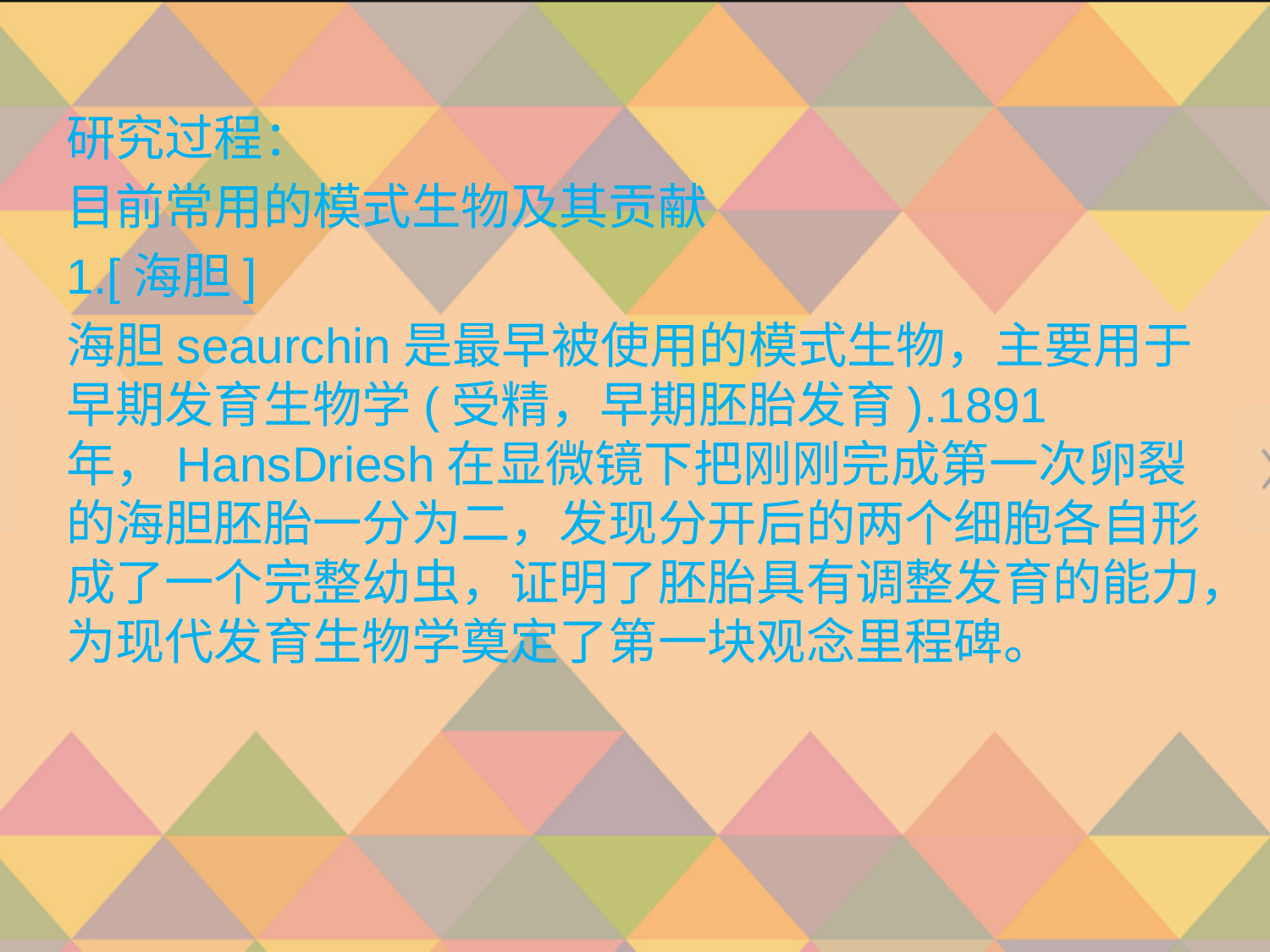

研究过程：
目前常用的模式生物及其贡献
1.[海胆]
海胆seaurchin是最早被使用的模式生物，主要用于早期发育生物学(受精，早期胚胎发育).1891年，HansDriesh在显微镜下把刚刚完成第一次卵裂的海胆胚胎一分为二，发现分开后的两个细胞各自形成了一个完整幼虫，证明了胚胎具有调整发育的能力，为现代发育生物学奠定了第一块观念里程碑。